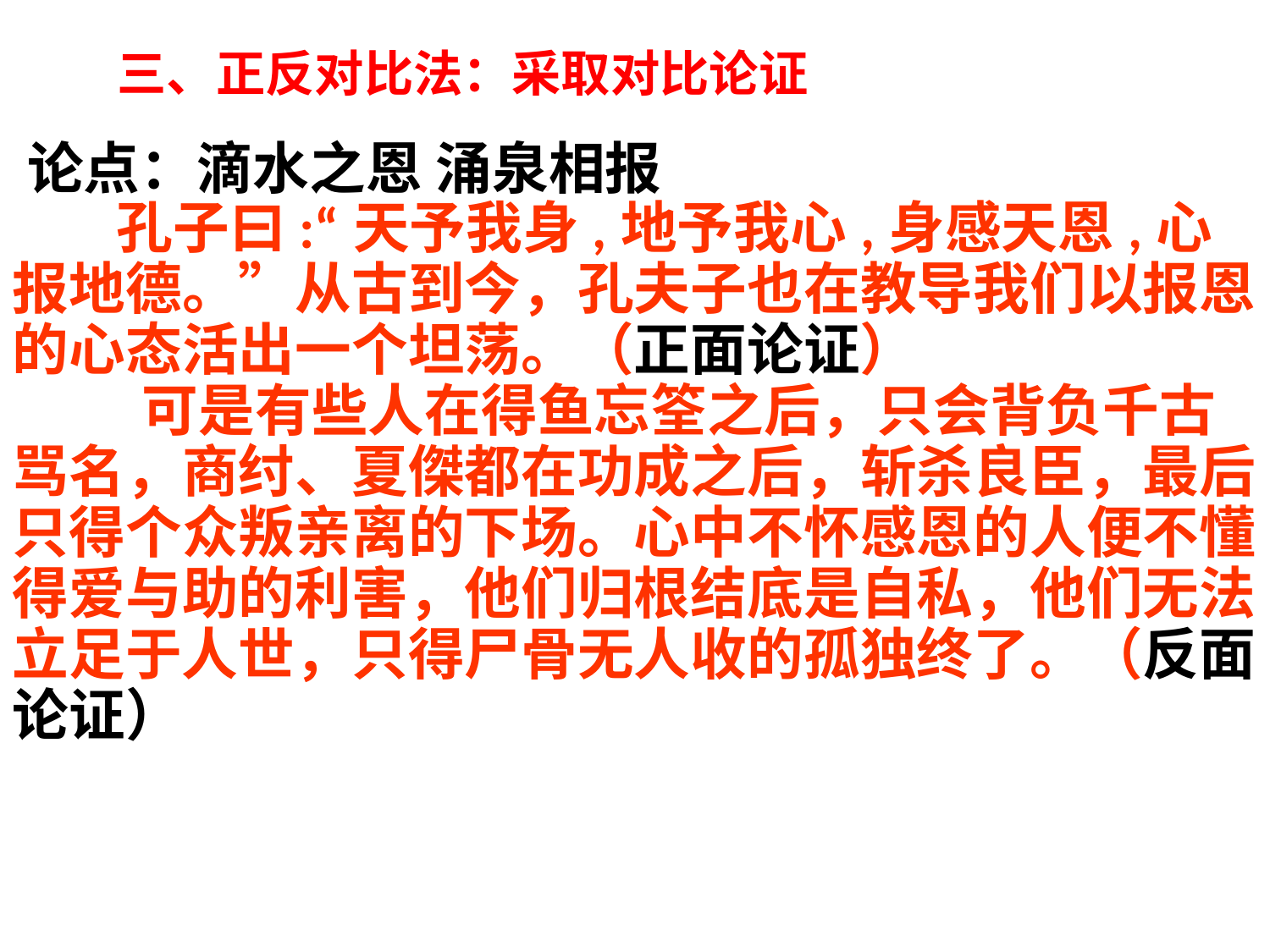

三、正反对比法：采取对比论证
 论点：滴水之恩 涌泉相报
       孔子曰:“天予我身,地予我心,身感天恩,心报地德。”从古到今，孔夫子也在教导我们以报恩的心态活出一个坦荡。（正面论证）
         可是有些人在得鱼忘筌之后，只会背负千古骂名，商纣、夏傑都在功成之后，斩杀良臣，最后只得个众叛亲离的下场。心中不怀感恩的人便不懂得爱与助的利害，他们归根结底是自私，他们无法立足于人世，只得尸骨无人收的孤独终了。（反面论证）